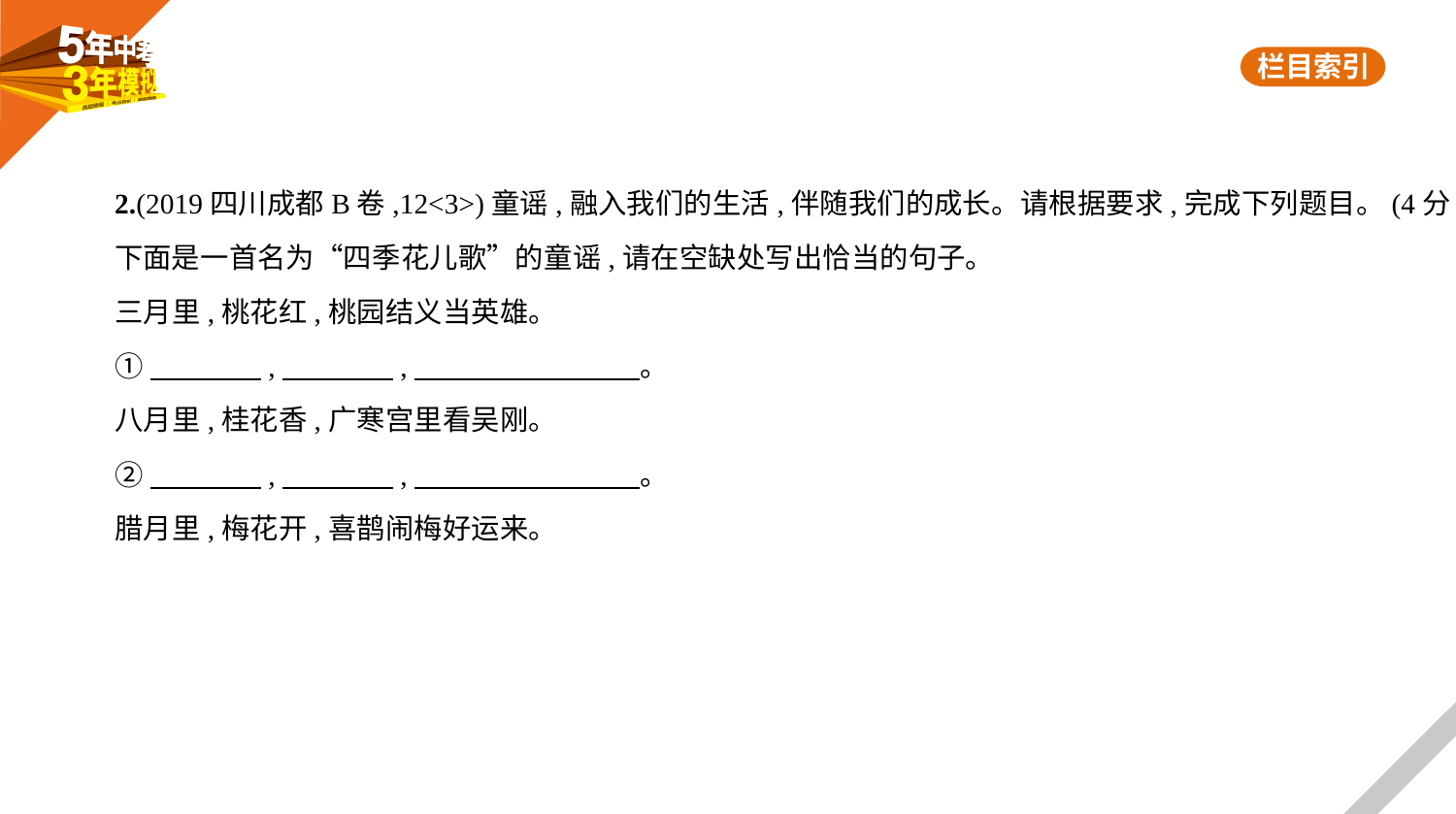

2.(2019四川成都B卷,12<3>)童谣,融入我们的生活,伴随我们的成长。请根据要求,完成下列题目。(4分)
下面是一首名为“四季花儿歌”的童谣,请在空缺处写出恰当的句子。
三月里,桃花红,桃园结义当英雄。
①　　　    ,　　　    ,　　　　　　　    。
八月里,桂花香,广寒宫里看吴刚。
②　　　    ,　　　    ,　　　　　　　    。
腊月里,梅花开,喜鹊闹梅好运来。